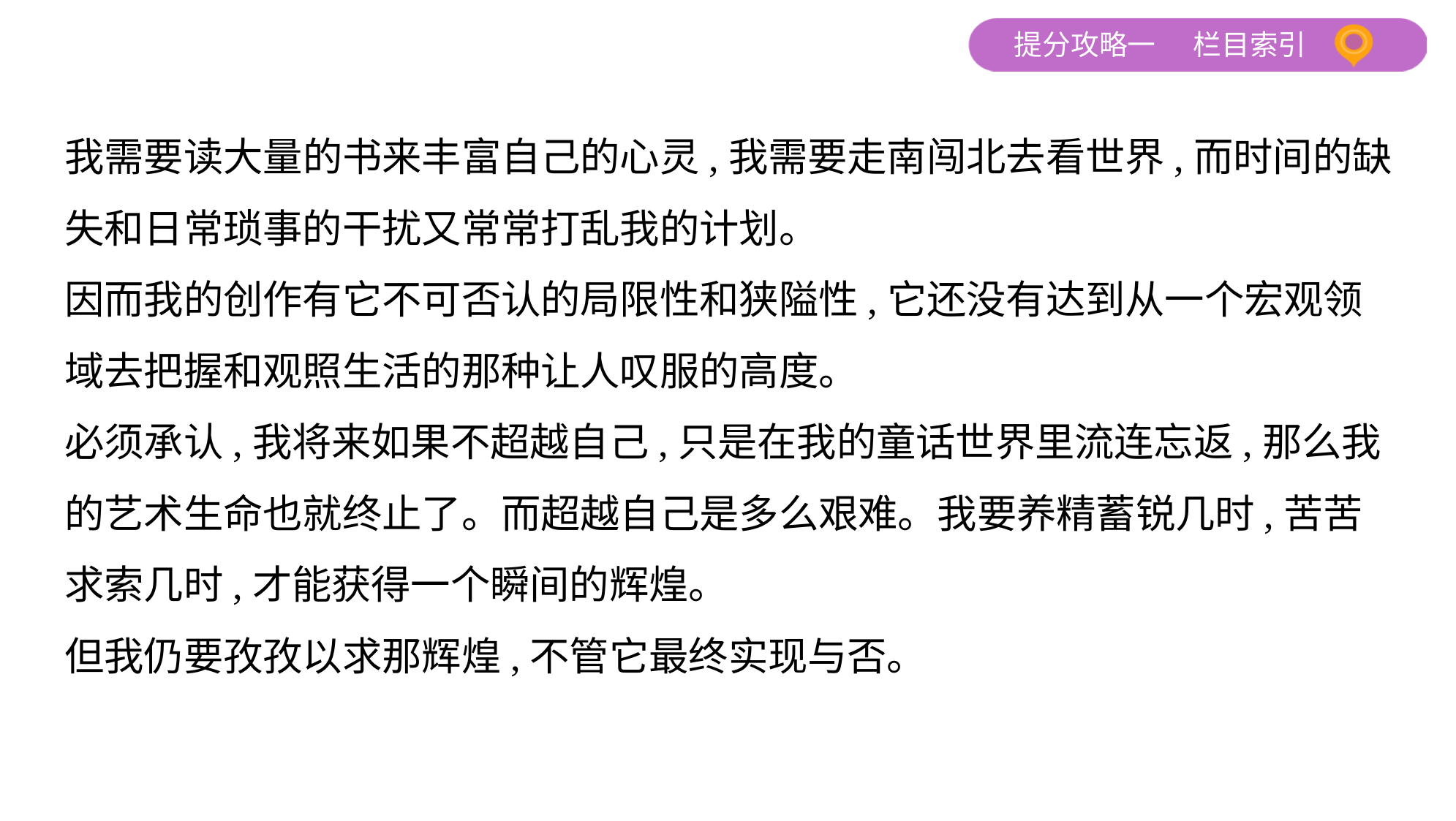

我需要读大量的书来丰富自己的心灵,我需要走南闯北去看世界,而时间的缺
失和日常琐事的干扰又常常打乱我的计划。
因而我的创作有它不可否认的局限性和狭隘性,它还没有达到从一个宏观领
域去把握和观照生活的那种让人叹服的高度。
必须承认,我将来如果不超越自己,只是在我的童话世界里流连忘返,那么我
的艺术生命也就终止了。而超越自己是多么艰难。我要养精蓄锐几时,苦苦
求索几时,才能获得一个瞬间的辉煌。
但我仍要孜孜以求那辉煌,不管它最终实现与否。